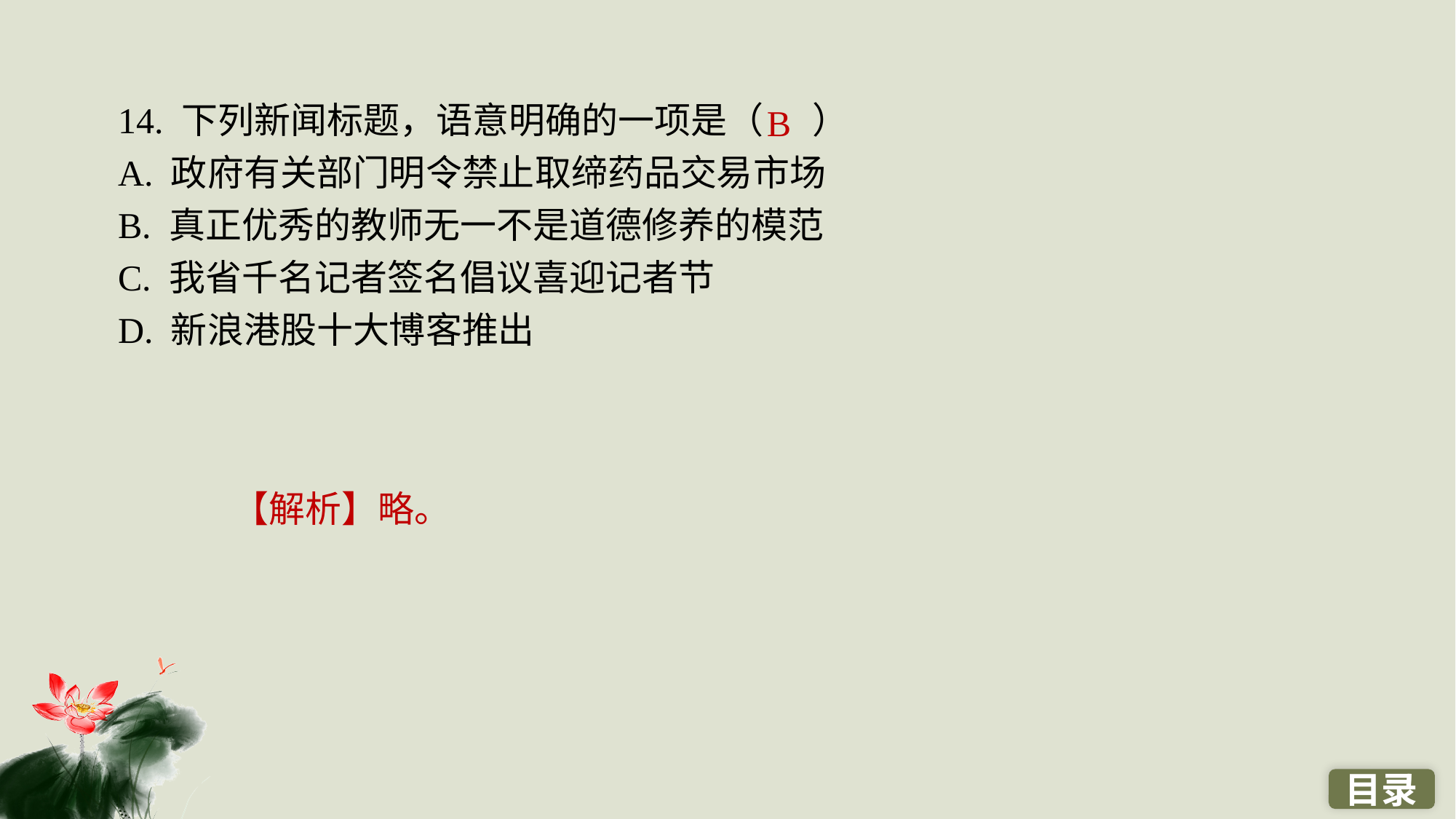

14. 下列新闻标题，语意明确的一项是（      ）
A. 政府有关部门明令禁止取缔药品交易市场
B. 真正优秀的教师无一不是道德修养的模范
C. 我省千名记者签名倡议喜迎记者节
D. 新浪港股十大博客推出
B
【解析】略。